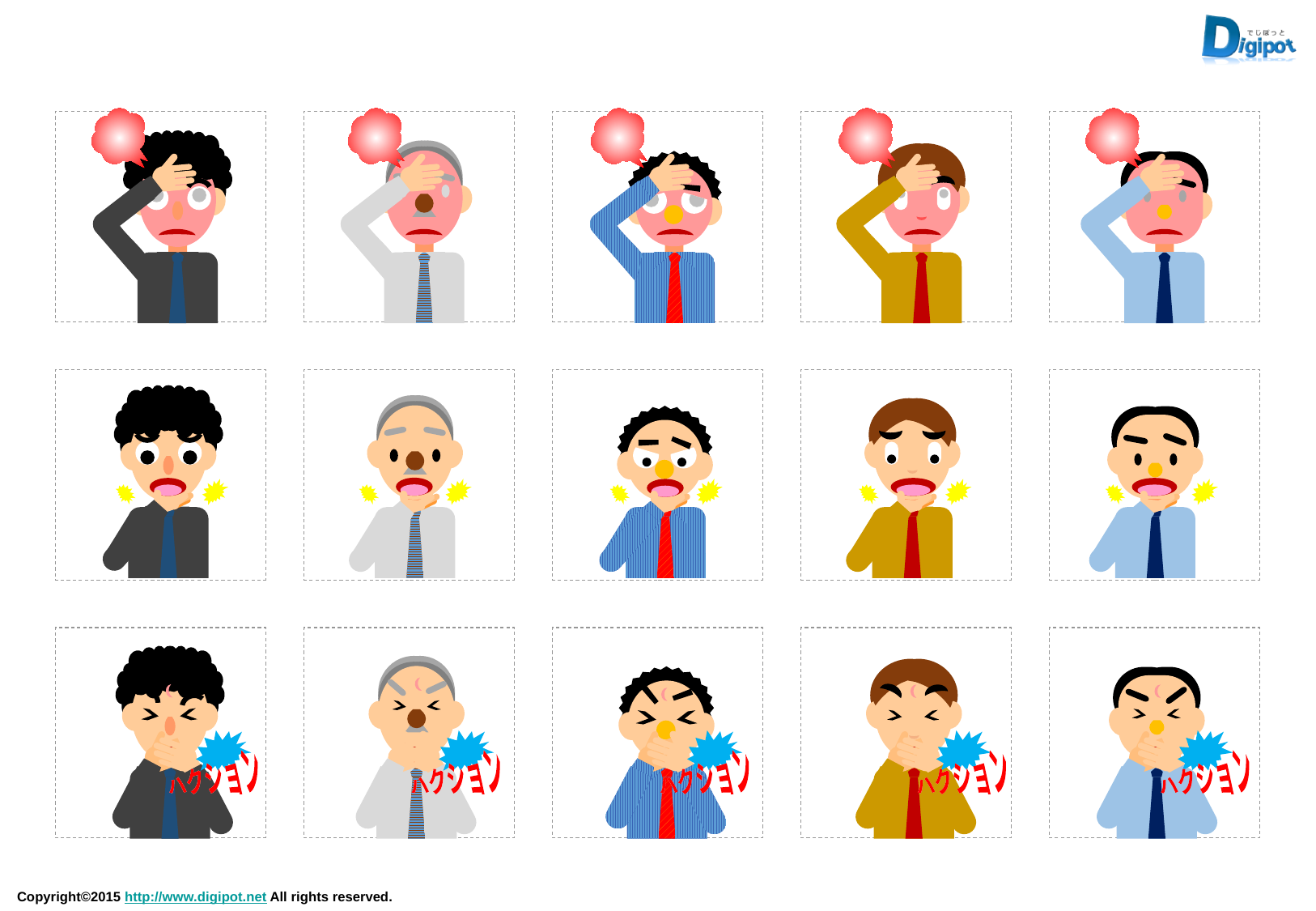

ハクション
ハクション

ハクション
ハクション

ハクション
ハクション

ハクション
ハクション

ハクション
ハクション